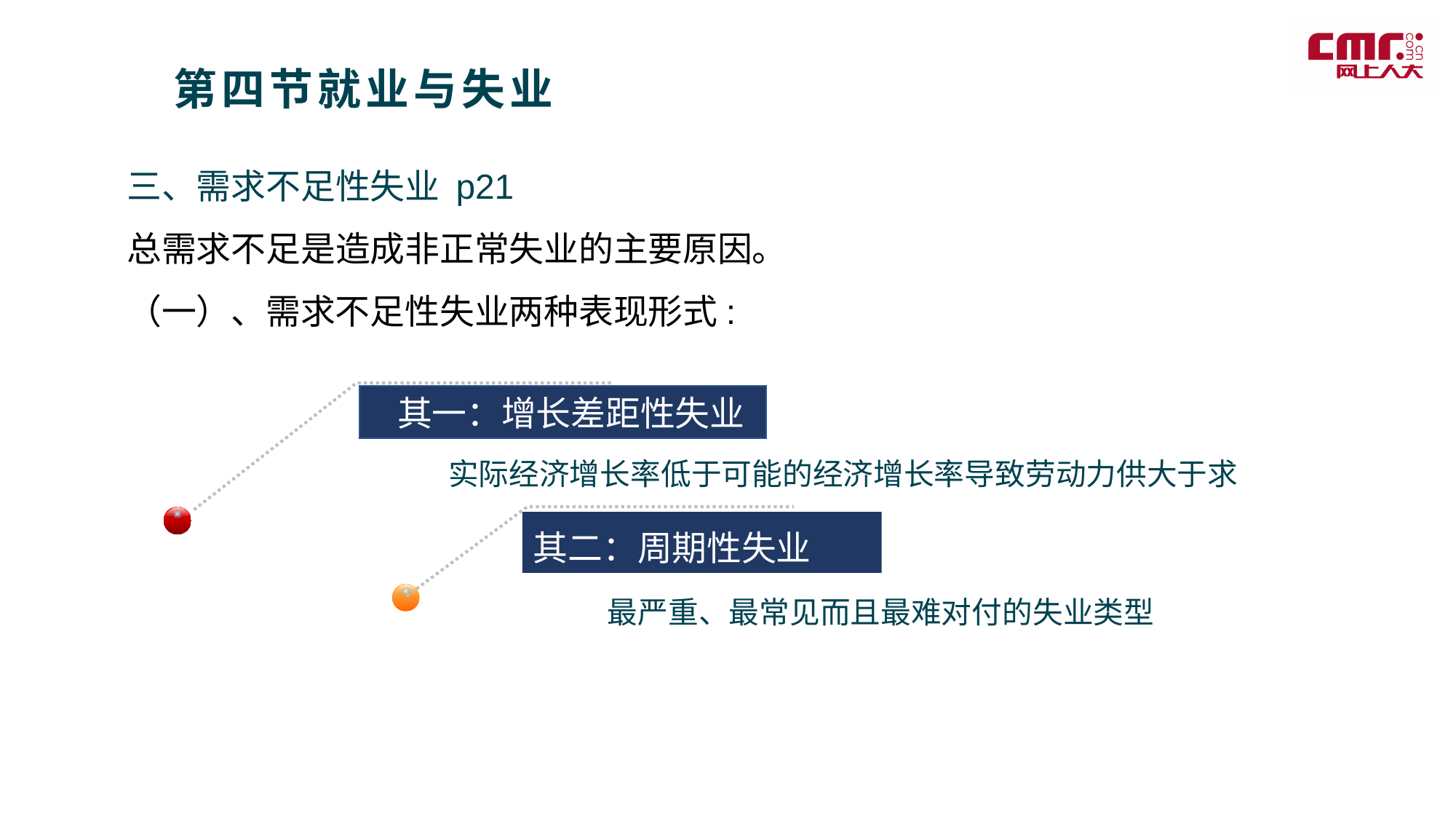

第四节就业与失业

三、需求不足性失业 p21
总需求不足是造成非正常失业的主要原因。
（一）、需求不足性失业两种表现形式:

 其一：增长差距性失业

其二：周期性失业

实际经济增长率低于可能的经济增长率导致劳动力供大于求

最严重、最常见而且最难对付的失业类型